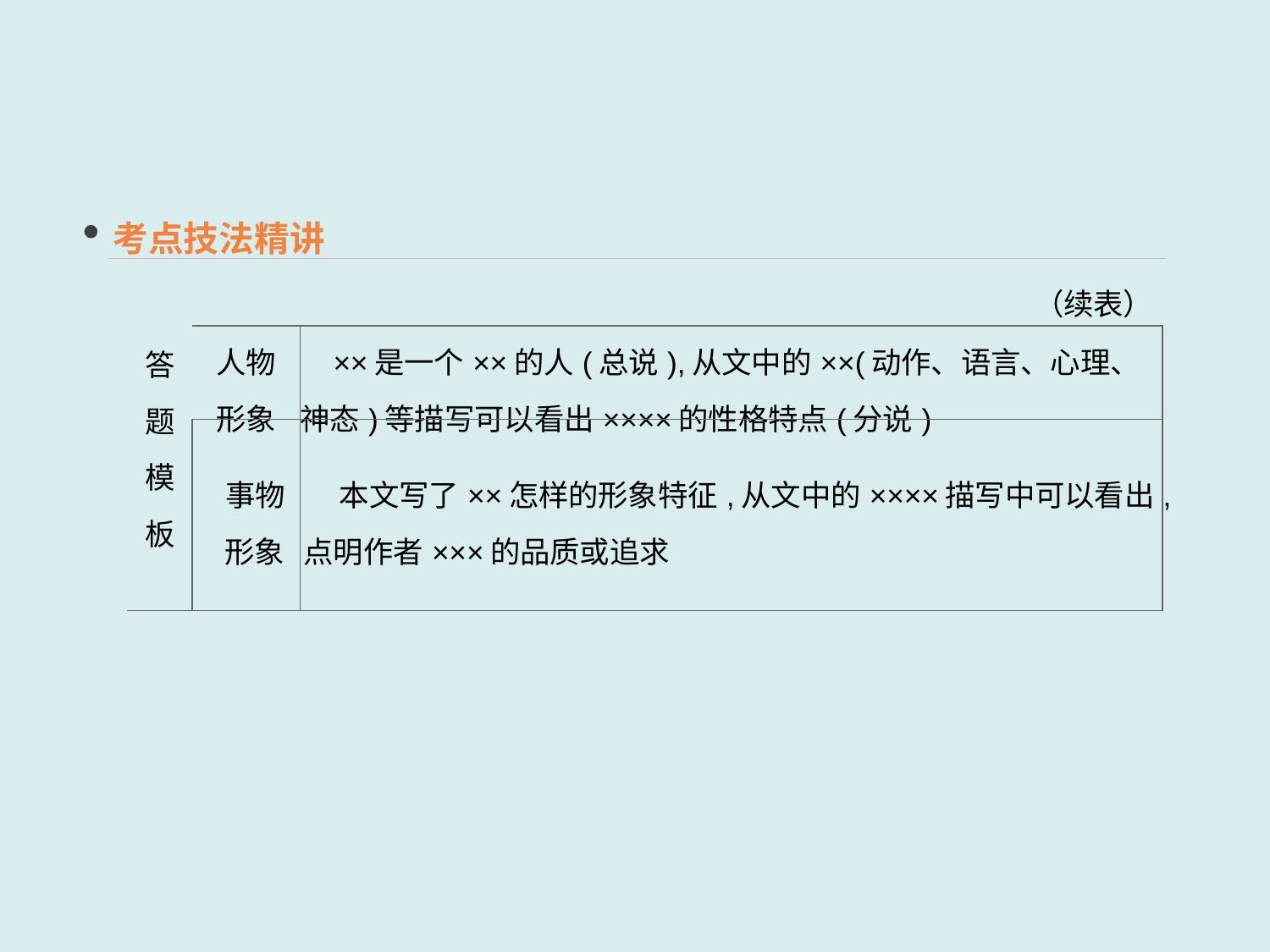

考点技法精讲

（续表）
| 答题 模板 | 人物 形象 | ××是一个××的人(总说),从文中的××(动作、语言、心理、神态)等描写可以看出××××的性格特点(分说) |
| --- | --- | --- |
|  | 事物 形象 | 本文写了××怎样的形象特征,从文中的××××描写中可以看出,点明作者×××的品质或追求 |